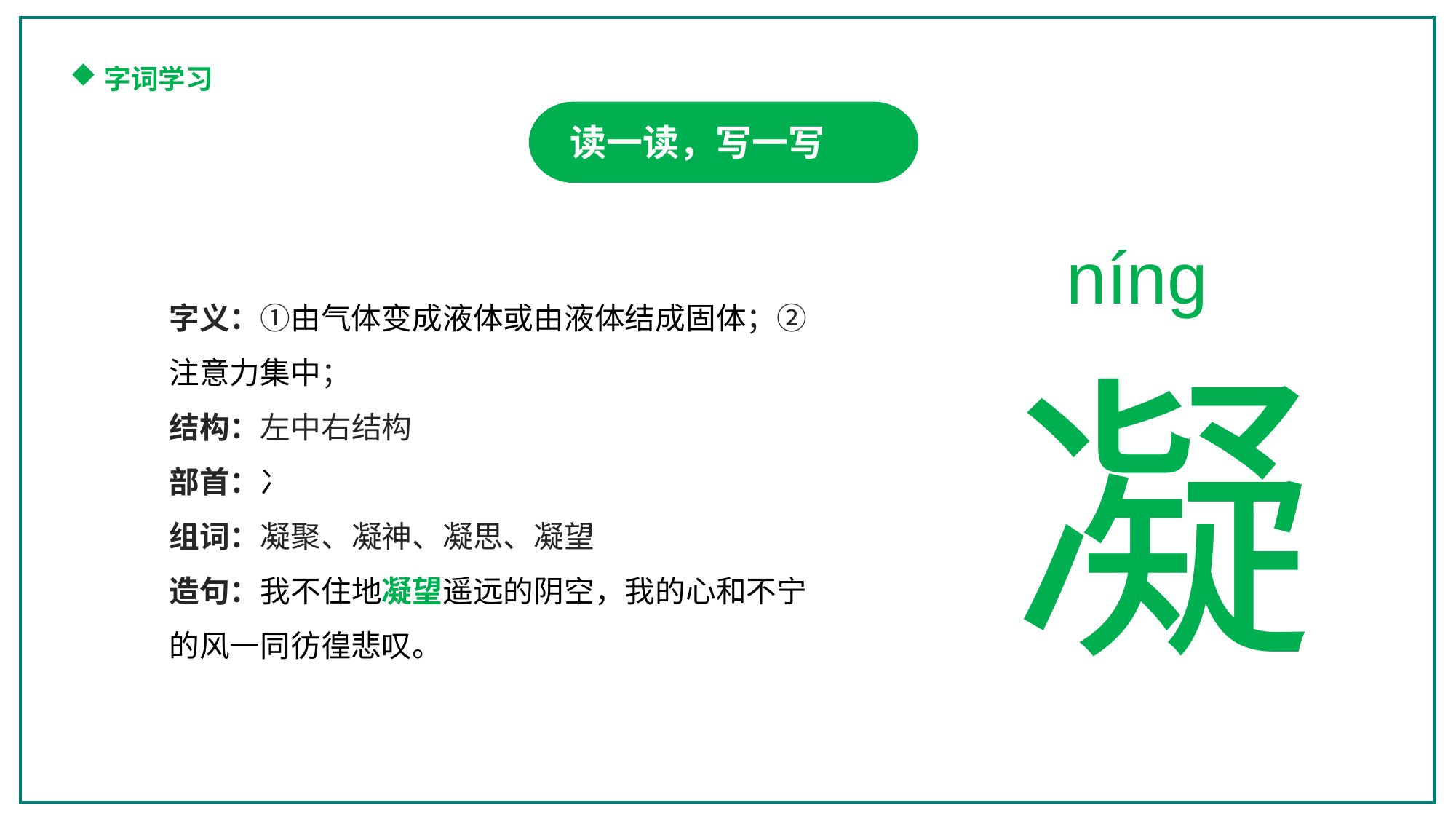

字词学习

读一读，写一写
níng
凝
字义：①由气体变成液体或由液体结成固体；②注意力集中；
结构：左中右结构
部首：冫
组词：凝聚、凝神、凝思、凝望
造句：我不住地凝望遥远的阴空，我的心和不宁的风一同彷徨悲叹。